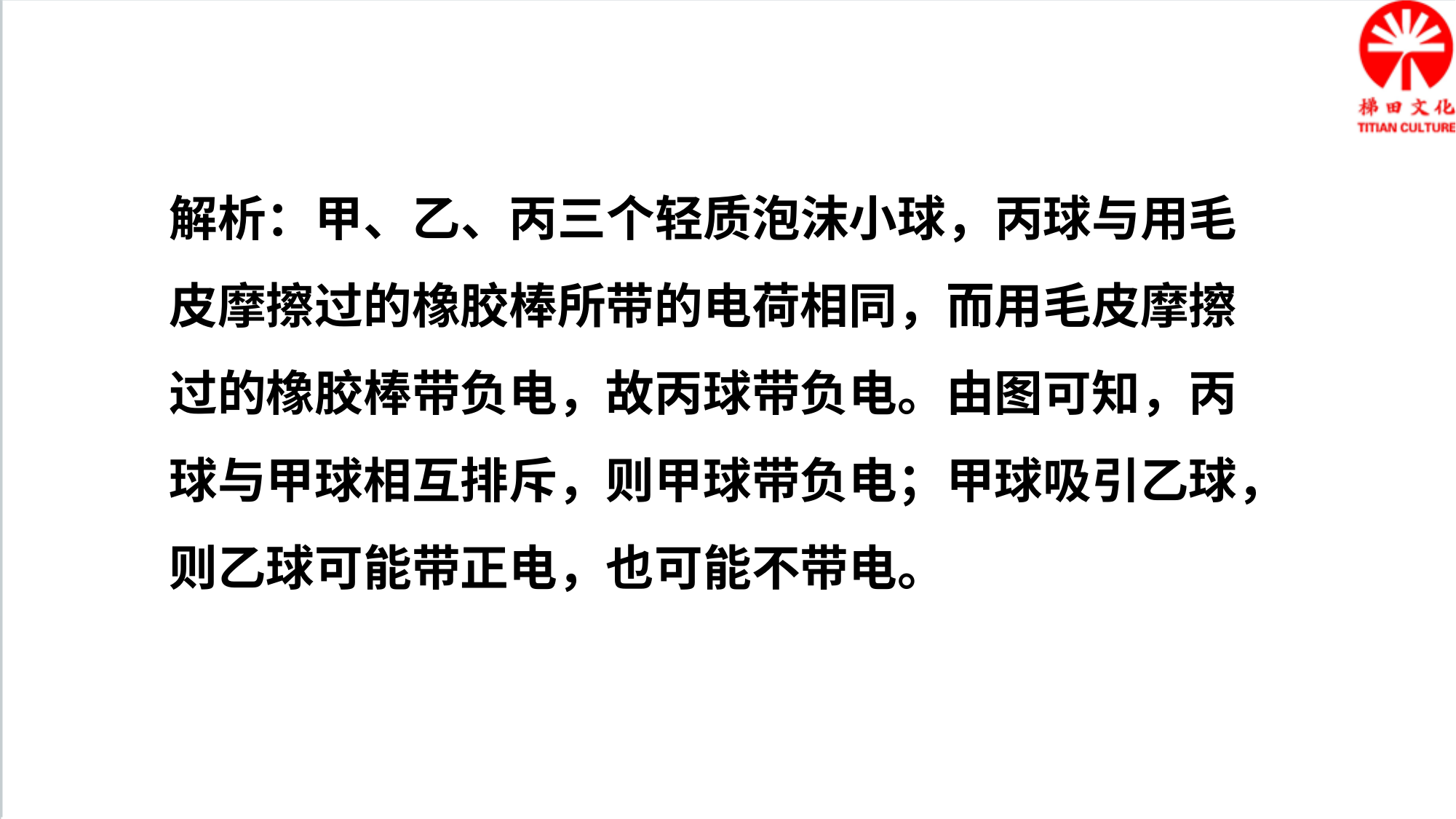

解析：甲、乙、丙三个轻质泡沫小球，丙球与用毛皮摩擦过的橡胶棒所带的电荷相同，而用毛皮摩擦过的橡胶棒带负电，故丙球带负电。由图可知，丙球与甲球相互排斥，则甲球带负电；甲球吸引乙球，则乙球可能带正电，也可能不带电。